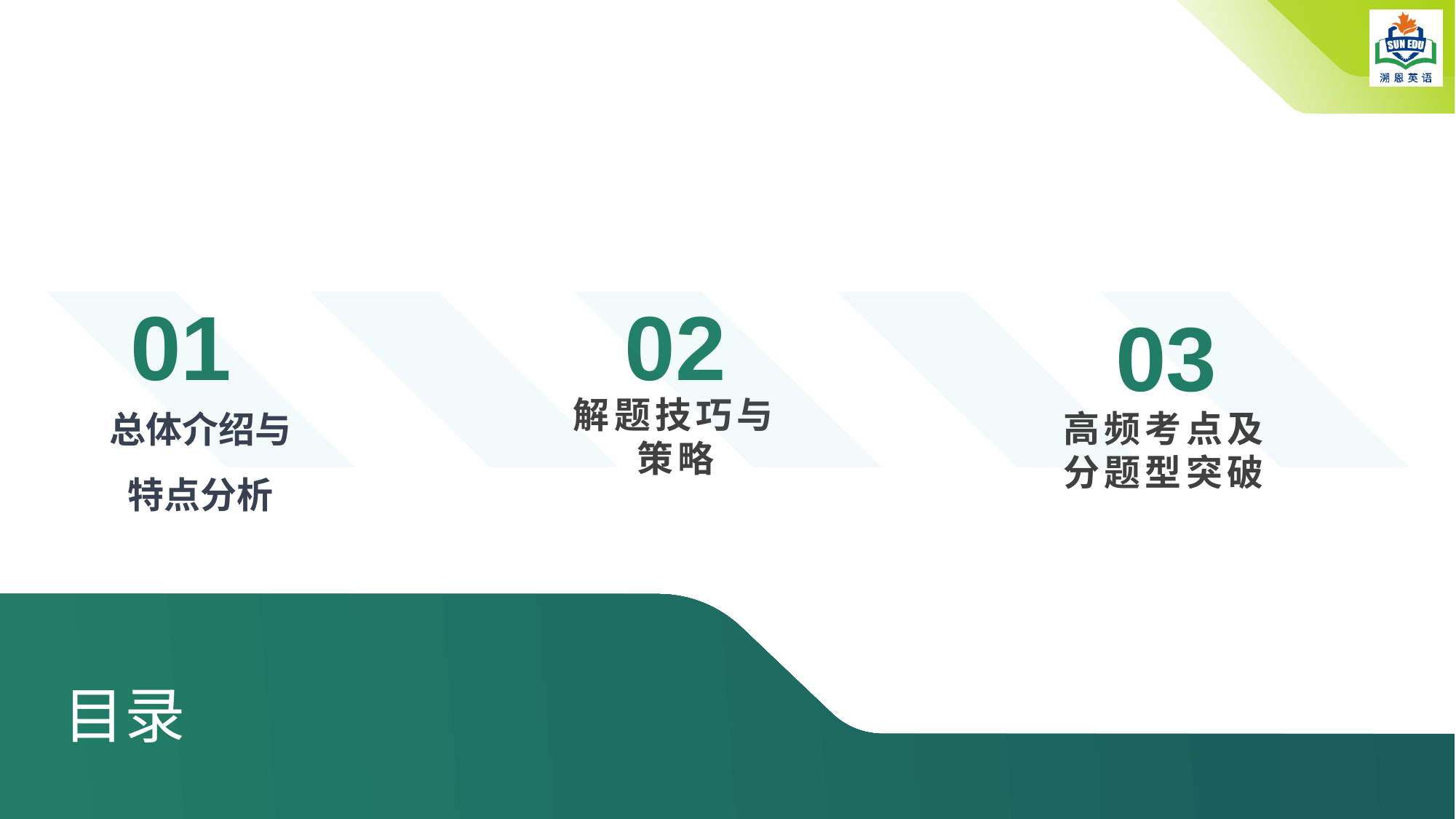

01
02
03

解题技巧与策略
高频考点及分题型突破
总体介绍与特点分析

# 目录